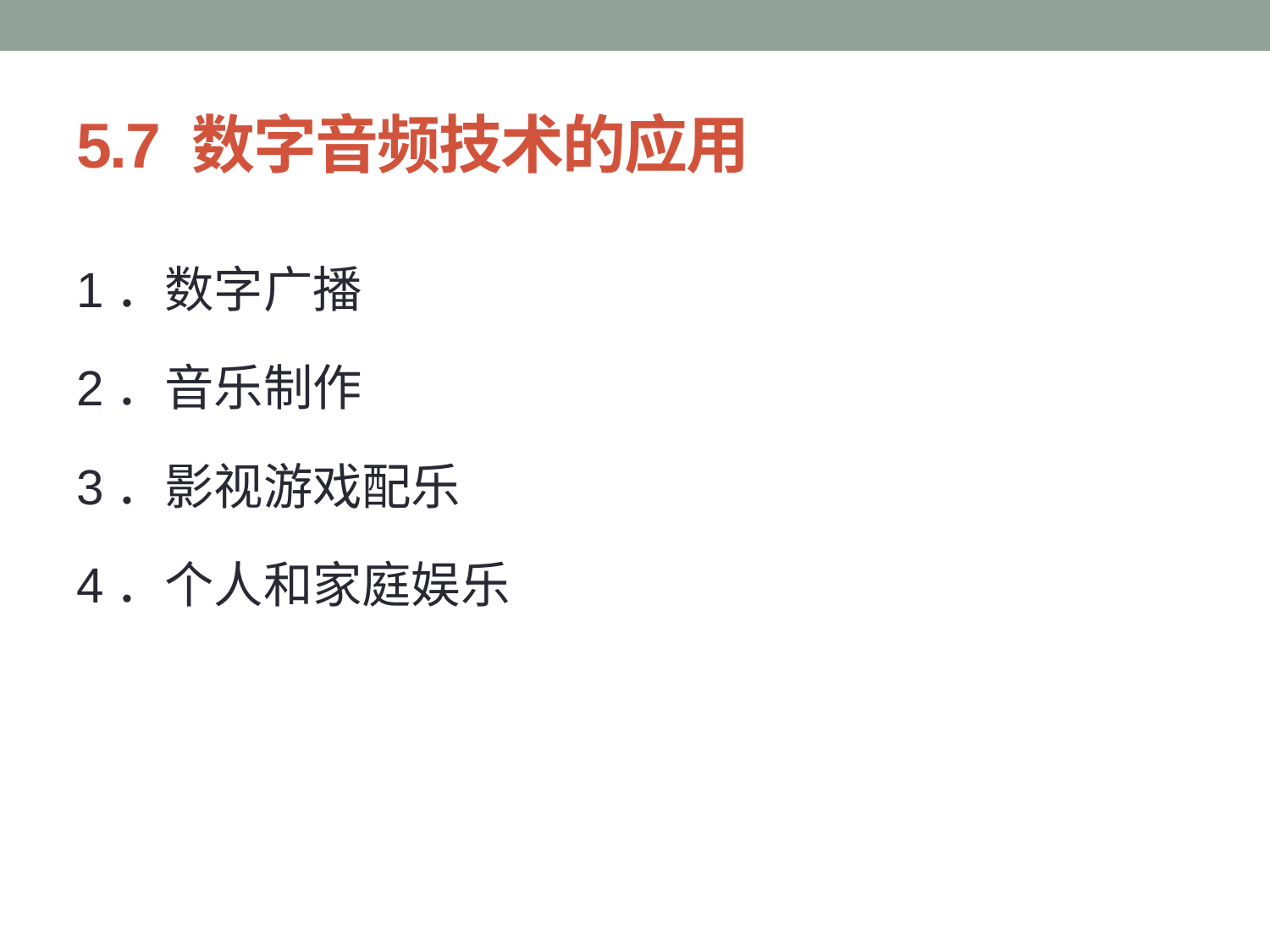

# 5.7 数字音频技术的应用
1．数字广播
2．音乐制作
3．影视游戏配乐
4．个人和家庭娱乐